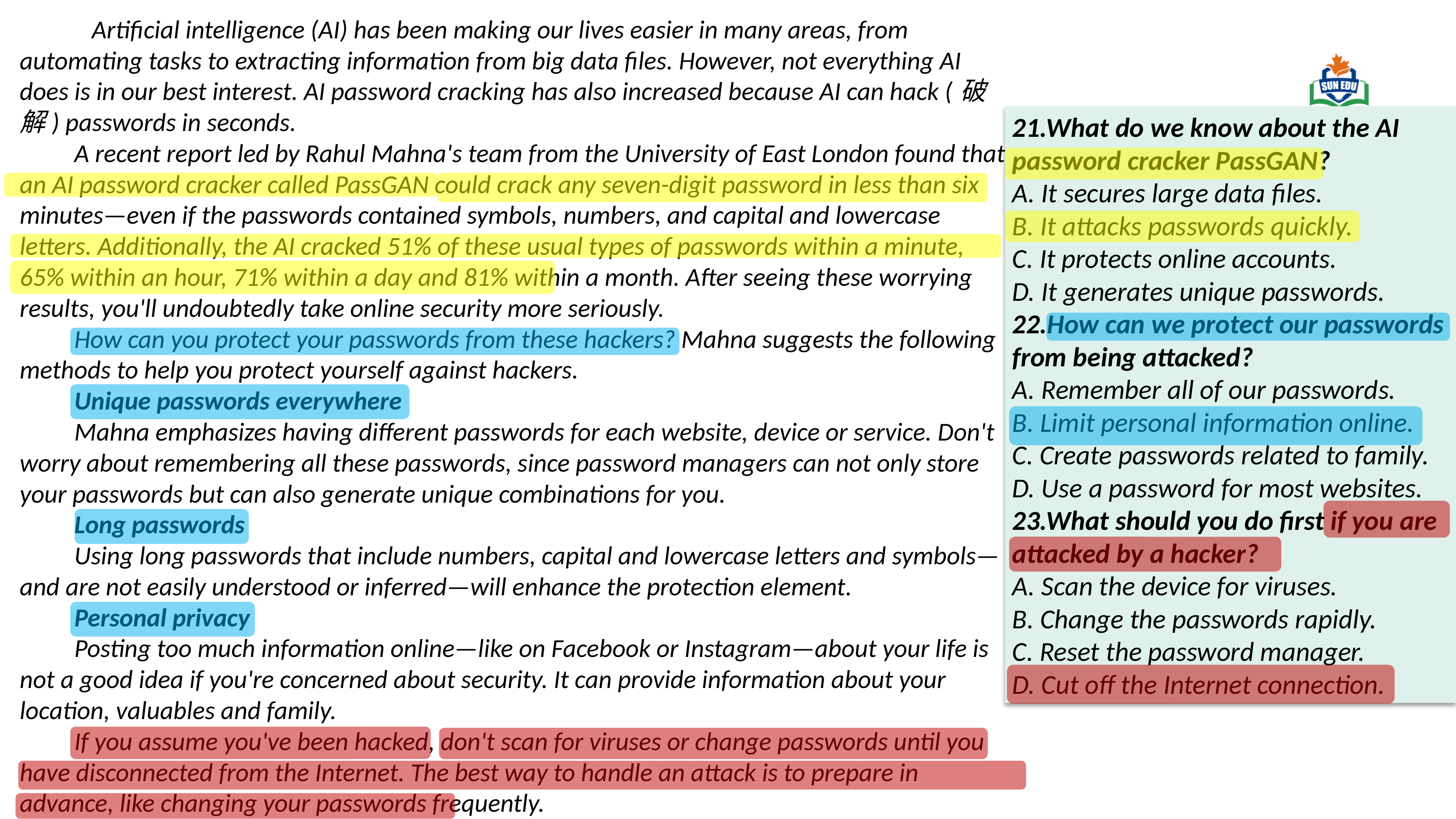

Artificial intelligence (AI) has been making our lives easier in many areas, from automating tasks to extracting information from big data files. However, not everything AI does is in our best interest. AI password cracking has also increased because AI can hack (破解) passwords in seconds.
A recent report led by Rahul Mahna's team from the University of East London found that an AI password cracker called PassGAN could crack any seven-digit password in less than six minutes—even if the passwords contained symbols, numbers, and capital and lowercase letters. Additionally, the AI cracked 51% of these usual types of passwords within a minute, 65% within an hour, 71% within a day and 81% within a month. After seeing these worrying results, you'll undoubtedly take online security more seriously.
How can you protect your passwords from these hackers? Mahna suggests the following methods to help you protect yourself against hackers.
Unique passwords everywhere
Mahna emphasizes having different passwords for each website, device or service. Don't worry about remembering all these passwords, since password managers can not only store your passwords but can also generate unique combinations for you.
Long passwords
Using long passwords that include numbers, capital and lowercase letters and symbols—and are not easily understood or inferred—will enhance the protection element.
Personal privacy
Posting too much information online—like on Facebook or Instagram—about your life is not a good idea if you're concerned about security. It can provide information about your location, valuables and family.
If you assume you've been hacked, don't scan for viruses or change passwords until you have disconnected from the Internet. The best way to handle an attack is to prepare in advance, like changing your passwords frequently.
21.What do we know about the AI password cracker PassGAN?
A. It secures large data files.
B. It attacks passwords quickly.
C. It protects online accounts.
D. It generates unique passwords.
22.How can we protect our passwords from being attacked?
A. Remember all of our passwords.
B. Limit personal information online.
C. Create passwords related to family.
D. Use a password for most websites.
23.What should you do first if you are attacked by a hacker?
A. Scan the device for viruses.
B. Change the passwords rapidly.
C. Reset the password manager.
D. Cut off the Internet connection.